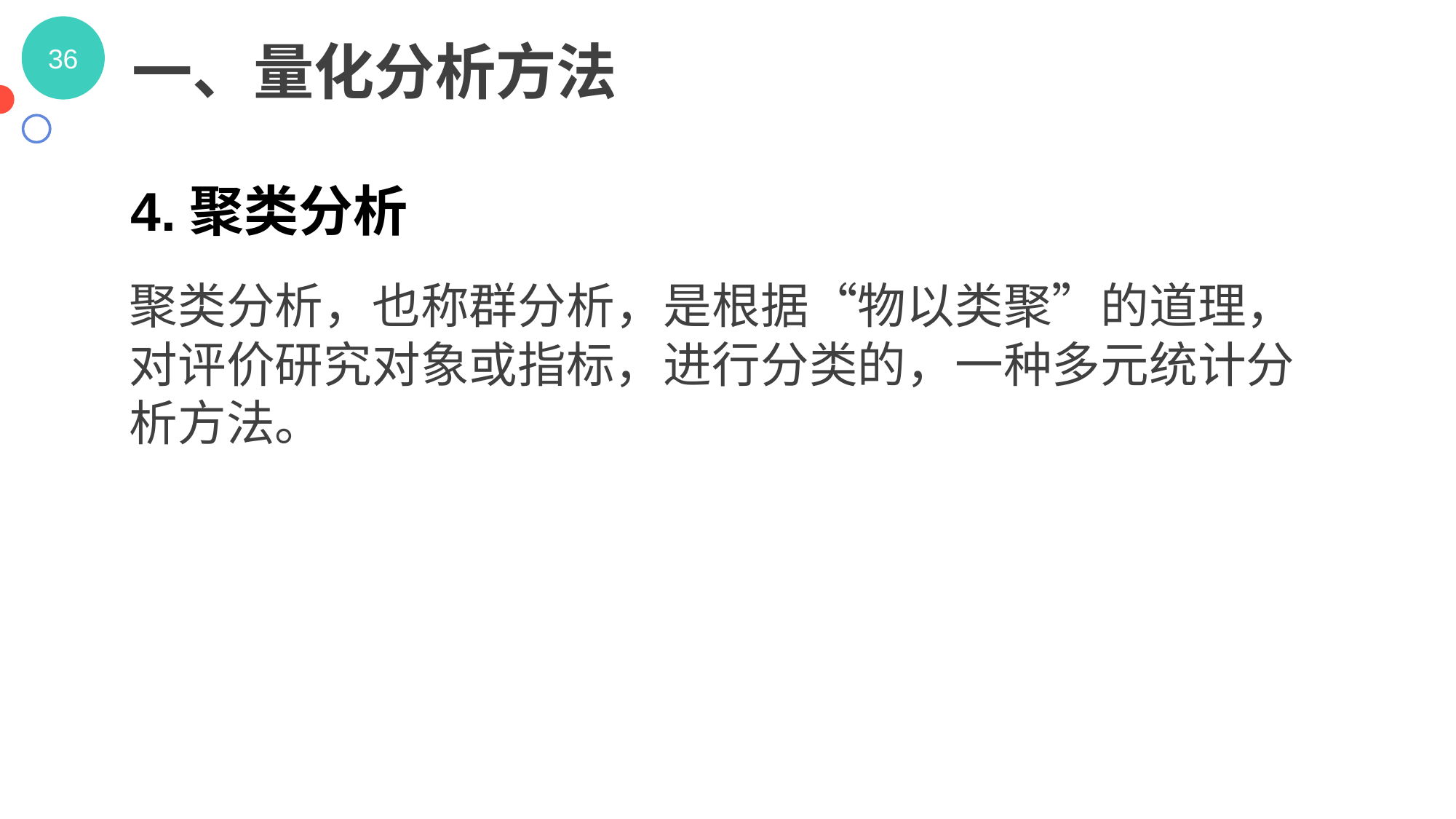

一、量化分析方法
4.聚类分析
聚类分析，也称群分析，是根据“物以类聚”的道理，对评价研究对象或指标，进行分类的，一种多元统计分析方法。